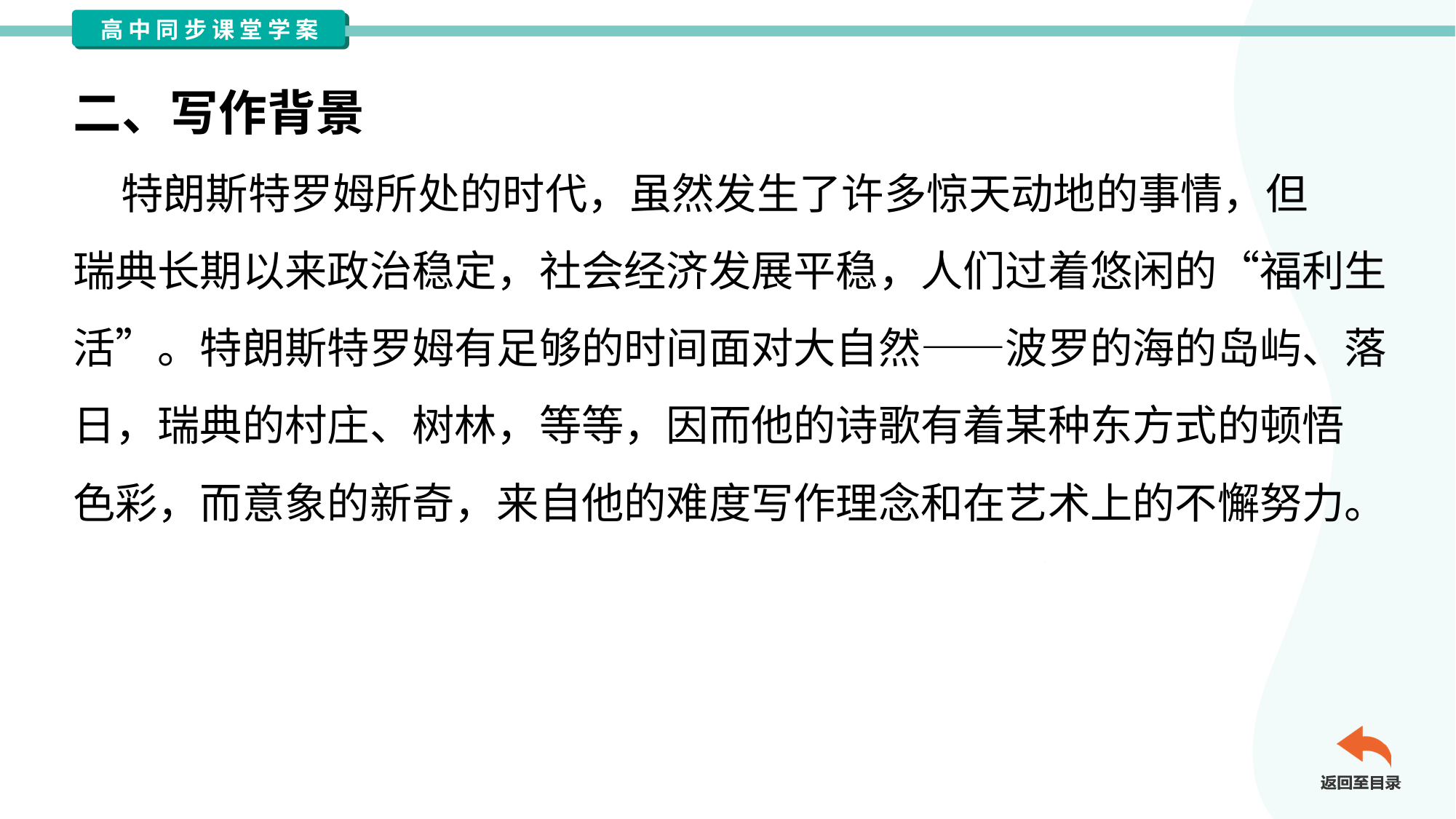

二、写作背景
    特朗斯特罗姆所处的时代，虽然发生了许多惊天动地的事情，但
瑞典长期以来政治稳定，社会经济发展平稳，人们过着悠闲的“福利生
活”。特朗斯特罗姆有足够的时间面对大自然——波罗的海的岛屿、落
日，瑞典的村庄、树林，等等，因而他的诗歌有着某种东方式的顿悟
色彩，而意象的新奇，来自他的难度写作理念和在艺术上的不懈努力。